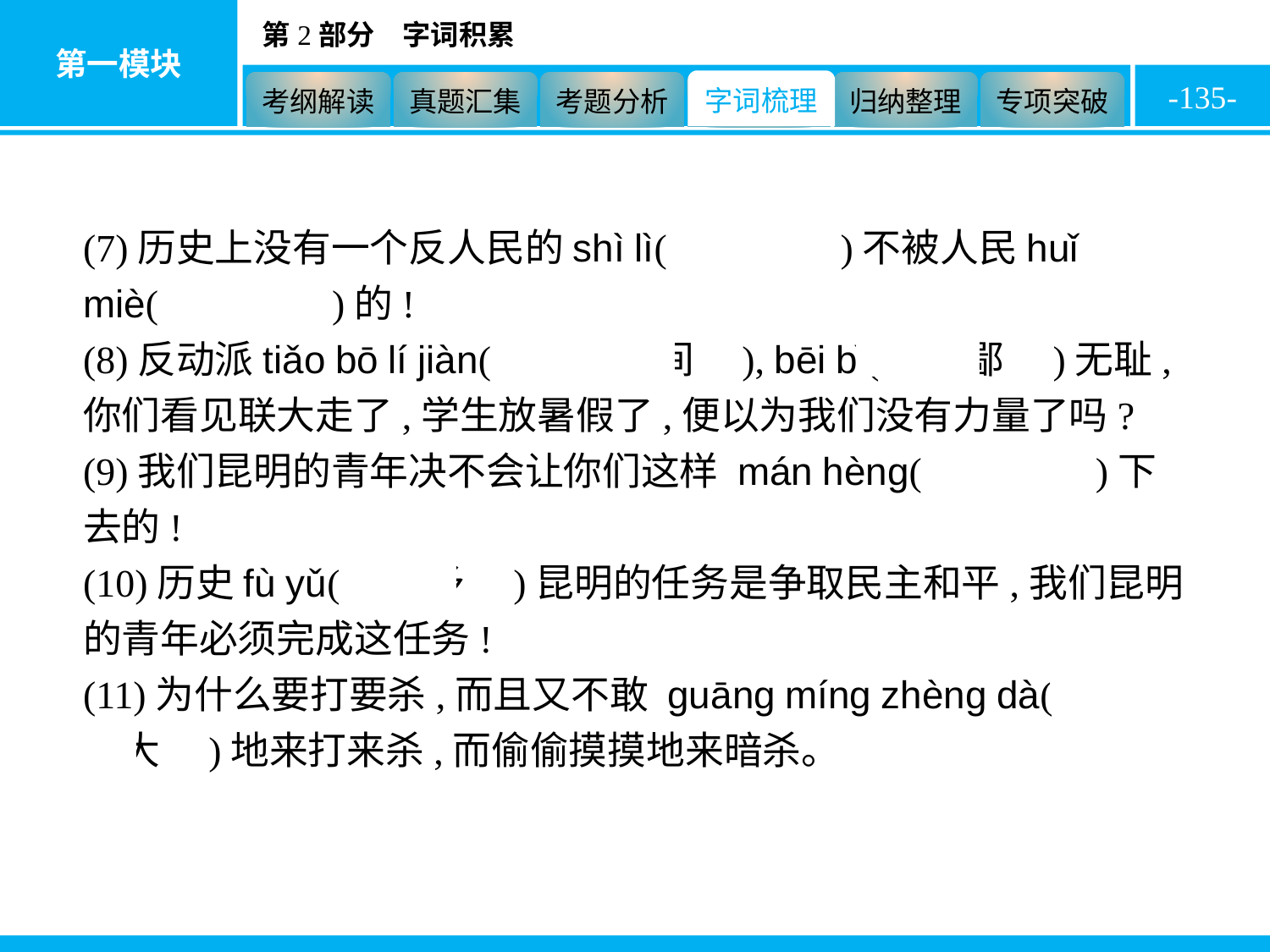

-135-
(7)历史上没有一个反人民的shì lì(　势力　)不被人民huǐ miè(　毁灭　)的!
(8)反动派tiǎo bō lí jiàn(　挑拨离间　), bēi bǐ(　卑鄙　)无耻,你们看见联大走了,学生放暑假了,便以为我们没有力量了吗?
(9)我们昆明的青年决不会让你们这样 mán hèng(　蛮横　)下去的!
(10)历史fù yǔ(　赋予　)昆明的任务是争取民主和平,我们昆明的青年必须完成这任务!
(11)为什么要打要杀,而且又不敢 guāng míng zhèng dà(　光明正大　)地来打来杀,而偷偷摸摸地来暗杀。